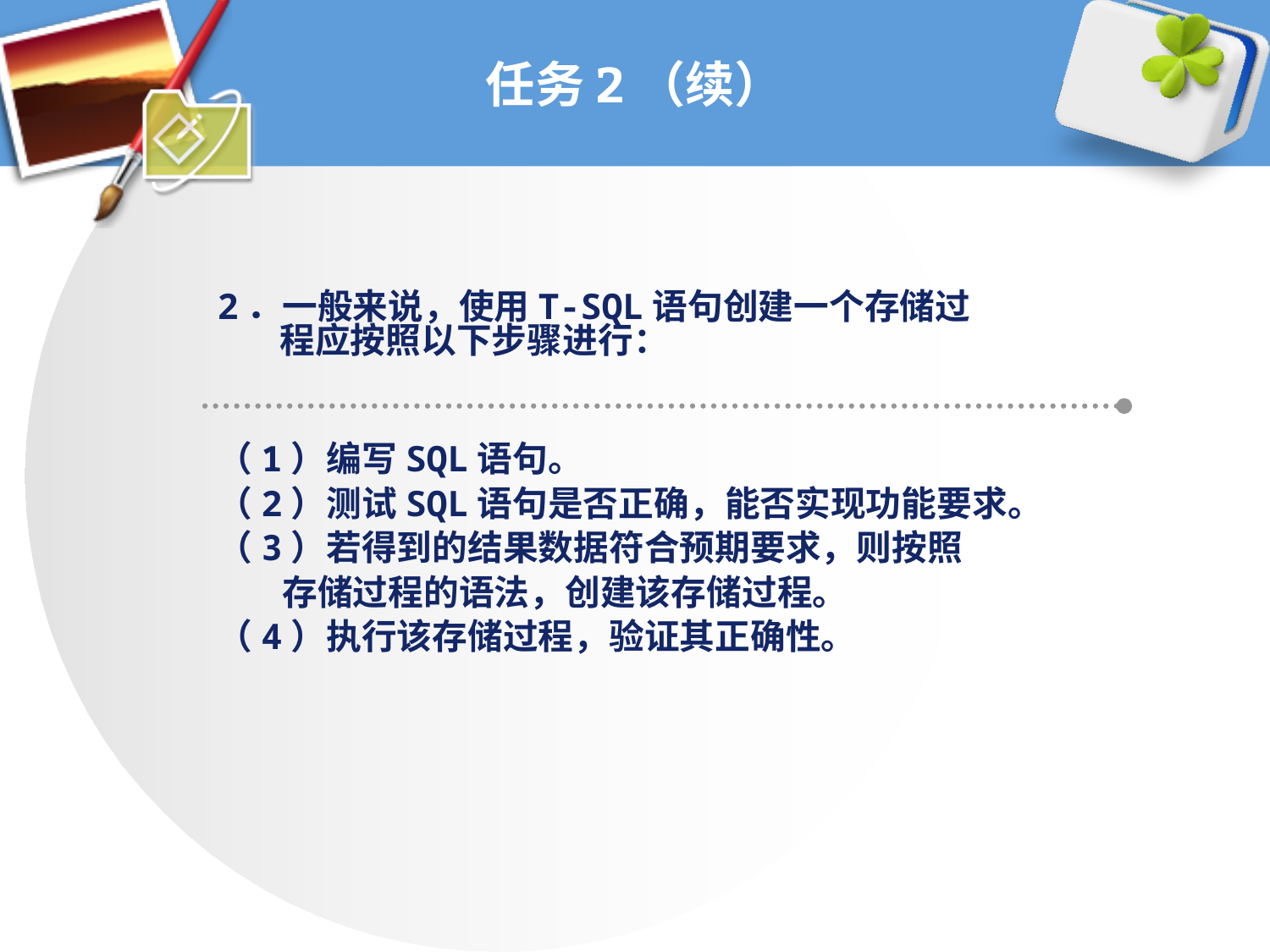

# 任务2（续）
2．一般来说，使用T-SQL语句创建一个存储过程应按照以下步骤进行：

（1）编写SQL语句。
（2）测试SQL语句是否正确，能否实现功能要求。
（3）若得到的结果数据符合预期要求，则按照
       存储过程的语法，创建该存储过程。
（4）执行该存储过程，验证其正确性。